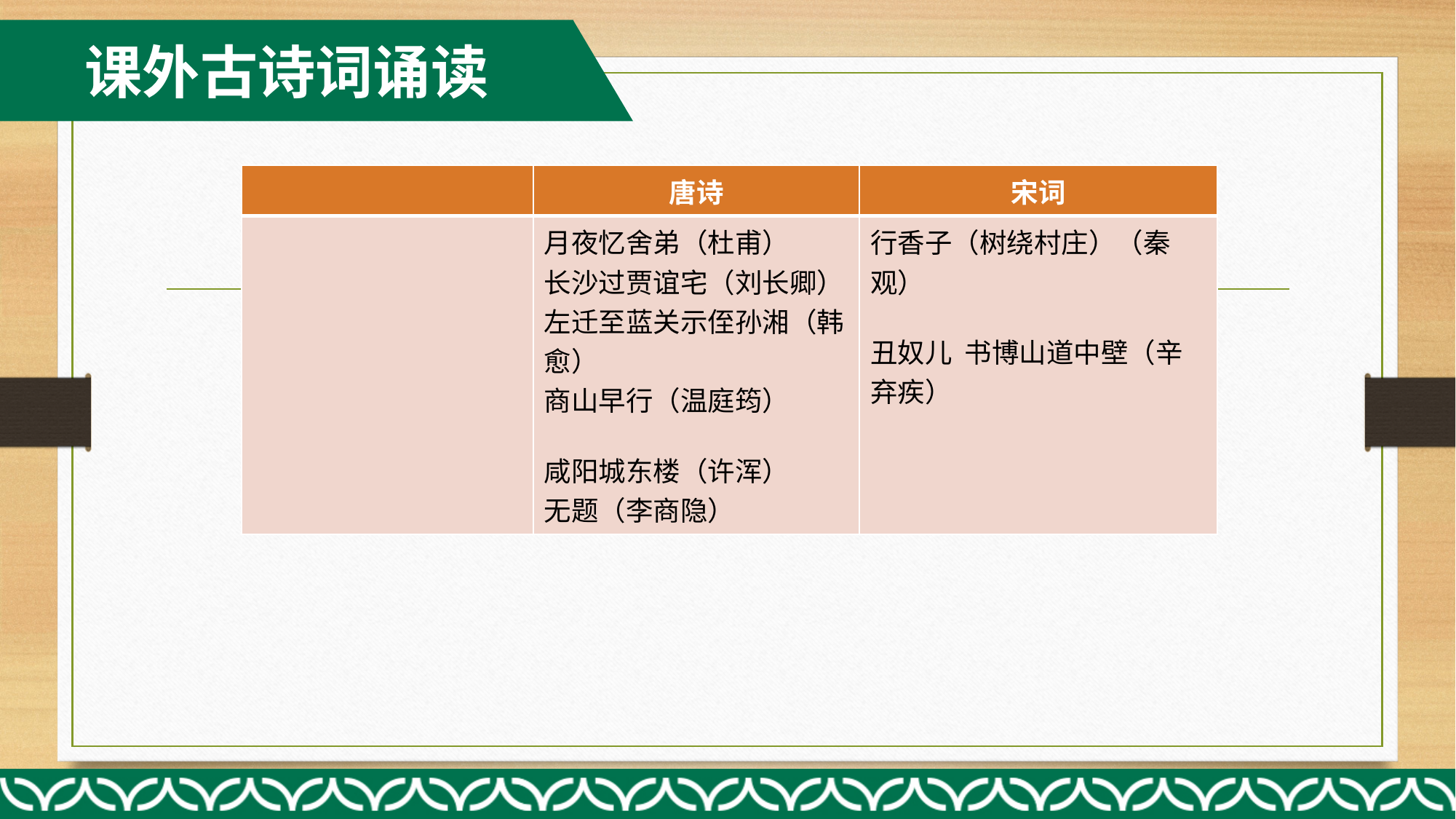

课外古诗词诵读

|  | 唐诗 | 宋词 |
| --- | --- | --- |
|  | 月夜忆舍弟（杜甫） 长沙过贾谊宅（刘长卿） 左迁至蓝关示侄孙湘（韩愈） 商山早行（温庭筠） 咸阳城东楼（许浑） 无题（李商隐） | 行香子（树绕村庄）（秦观） 丑奴儿 书博山道中壁（辛弃疾） |